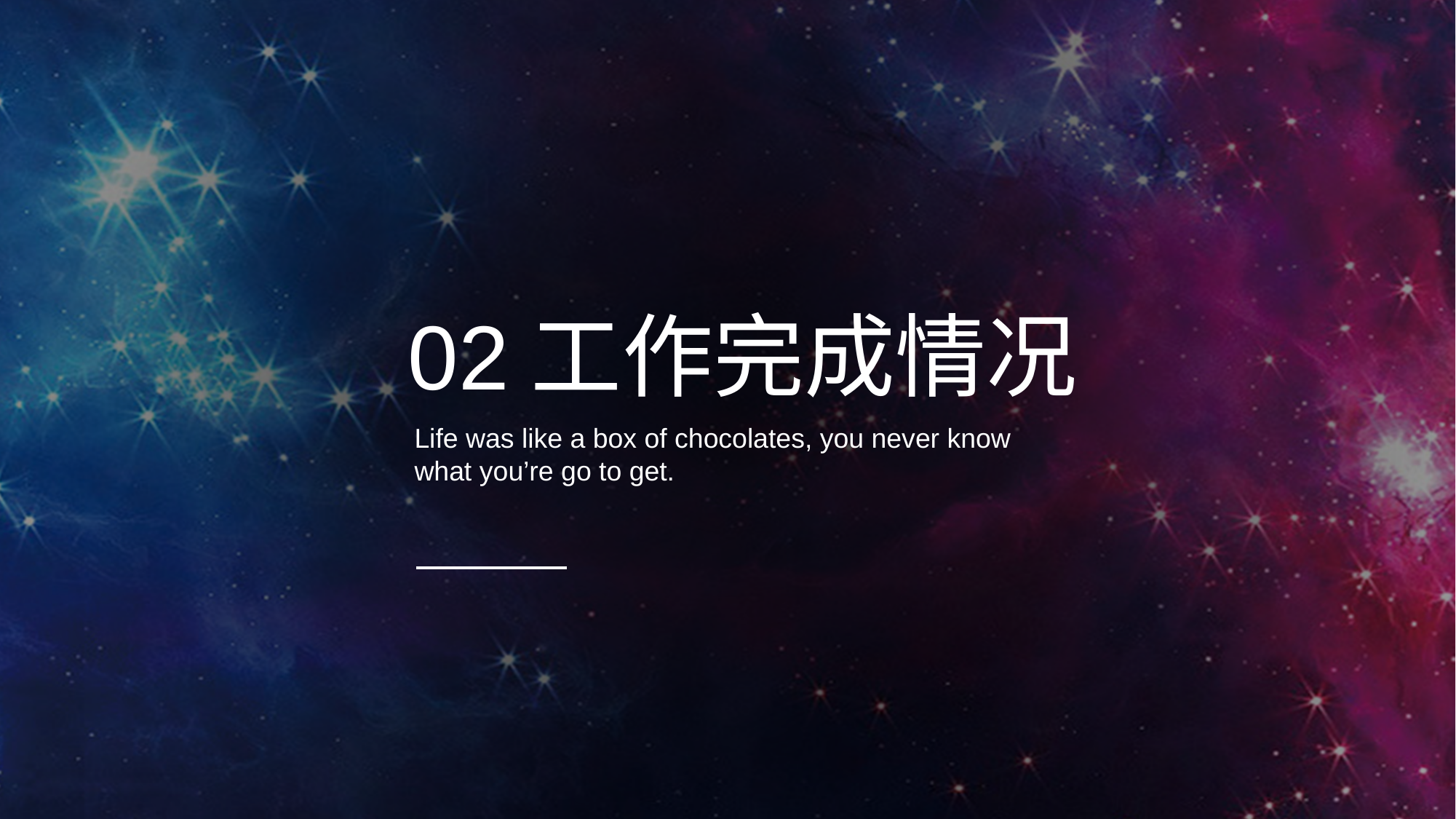

02工作完成情况

Life was like a box of chocolates, you never know what you’re go to get.